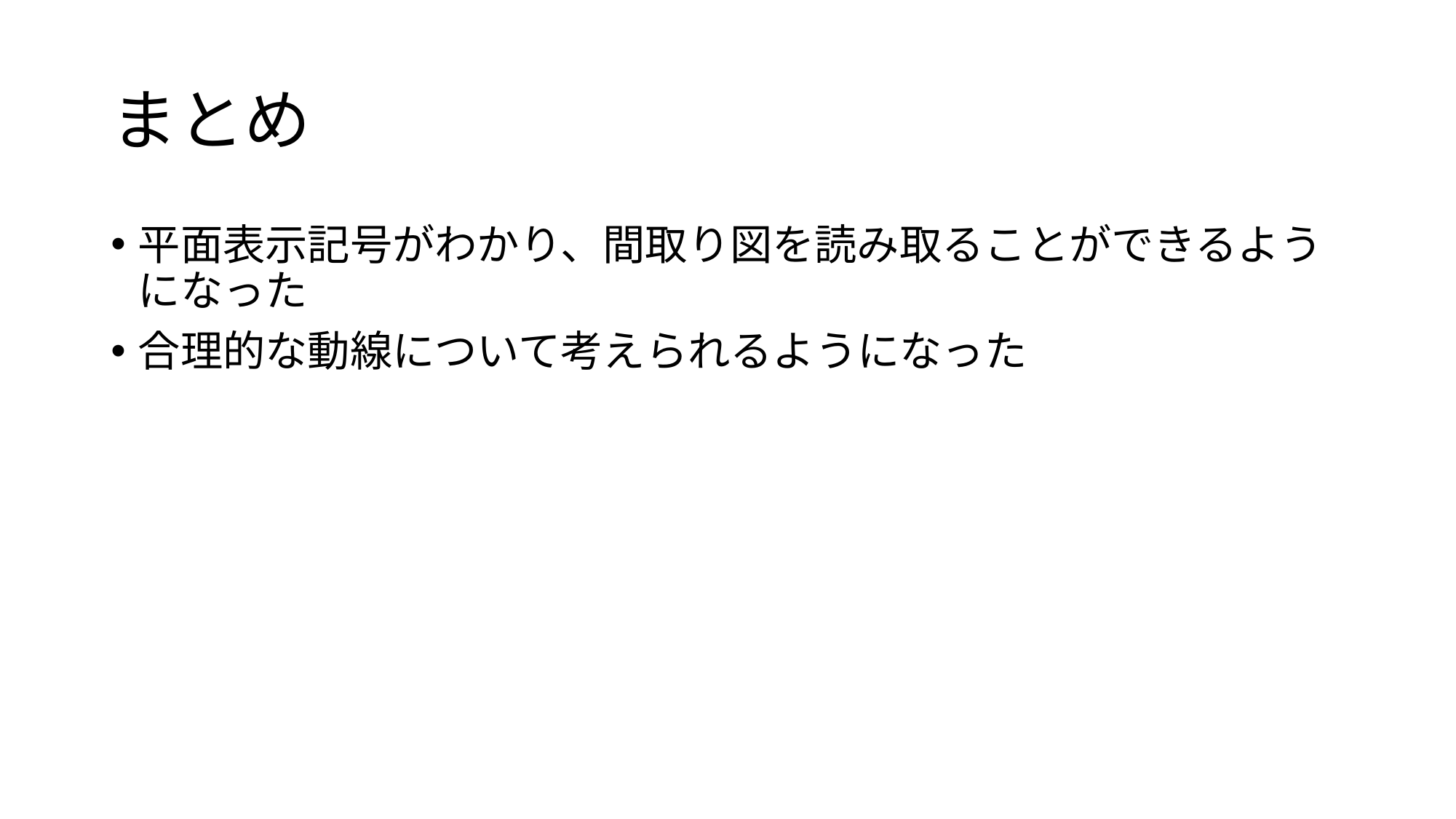

# まとめ
平面表示記号がわかり、間取り図を読み取ることができるようになった
合理的な動線について考えられるようになった